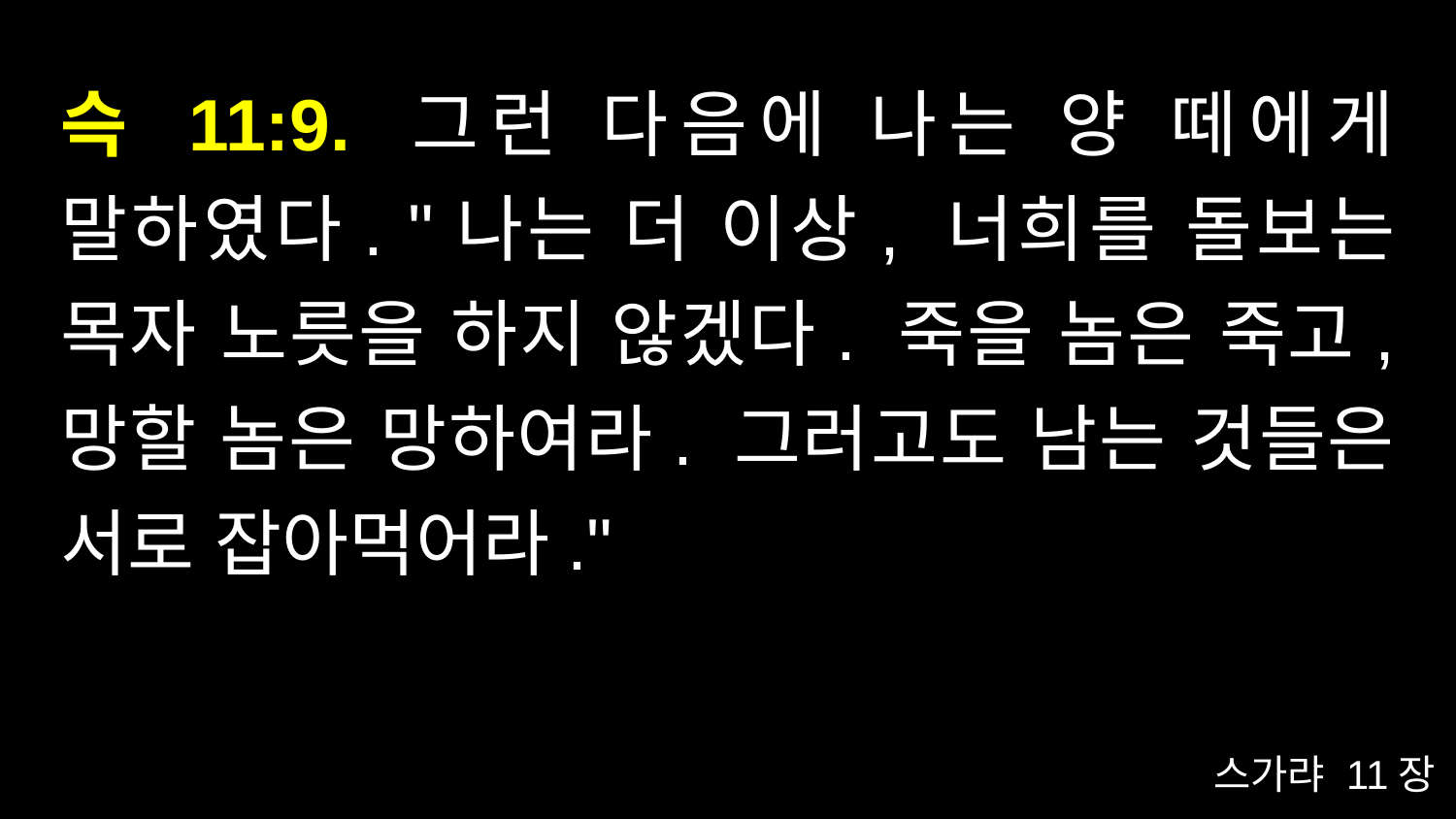

# 슥 11:9. 그런 다음에 나는 양 떼에게 말하였다. "나는 더 이상, 너희를 돌보는 목자 노릇을 하지 않겠다. 죽을 놈은 죽고, 망할 놈은 망하여라. 그러고도 남는 것들은 서로 잡아먹어라."
스가랴 11장